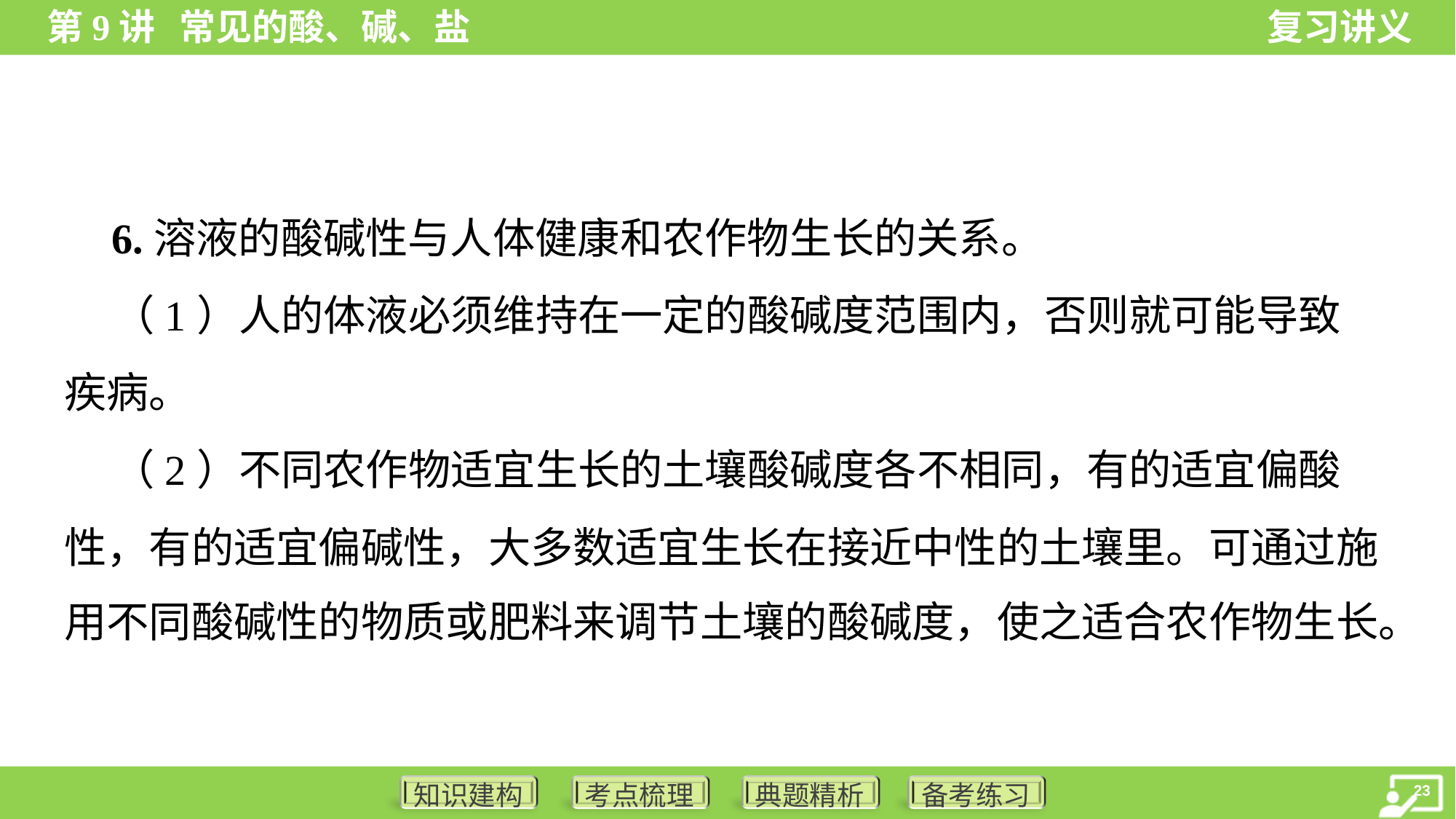

6.溶液的酸碱性与人体健康和农作物生长的关系。
    （1）人的体液必须维持在一定的酸碱度范围内，否则就可能导致
疾病。
    （2）不同农作物适宜生长的土壤酸碱度各不相同，有的适宜偏酸
性，有的适宜偏碱性，大多数适宜生长在接近中性的土壤里。可通过施
用不同酸碱性的物质或肥料来调节土壤的酸碱度，使之适合农作物生长。